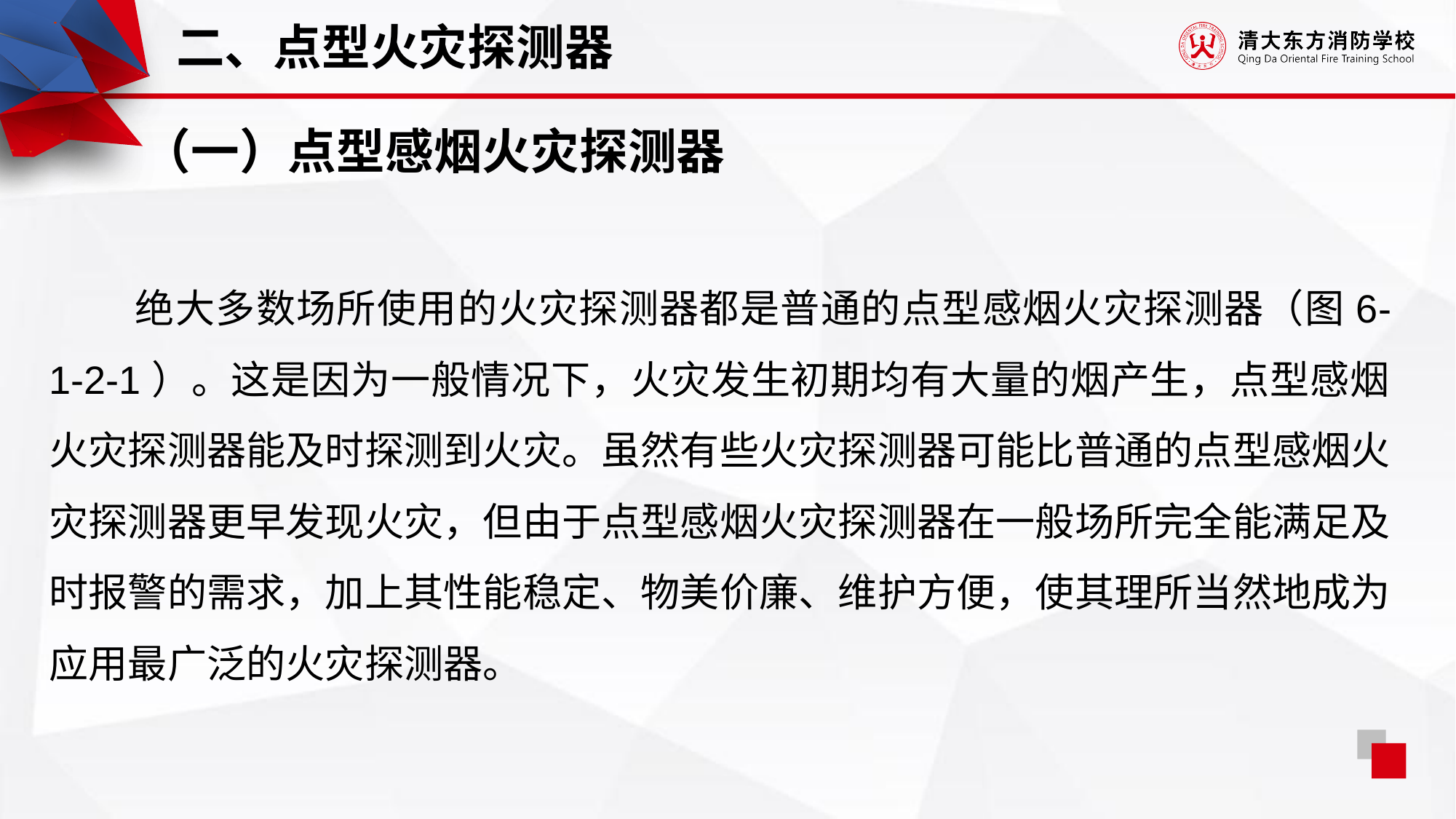

二、点型火灾探测器

（一）点型感烟火灾探测器
绝大多数场所使用的火灾探测器都是普通的点型感烟火灾探测器（图6-1-2-1）。这是因为一般情况下，火灾发生初期均有大量的烟产生，点型感烟火灾探测器能及时探测到火灾。虽然有些火灾探测器可能比普通的点型感烟火灾探测器更早发现火灾，但由于点型感烟火灾探测器在一般场所完全能满足及时报警的需求，加上其性能稳定、物美价廉、维护方便，使其理所当然地成为应用最广泛的火灾探测器。